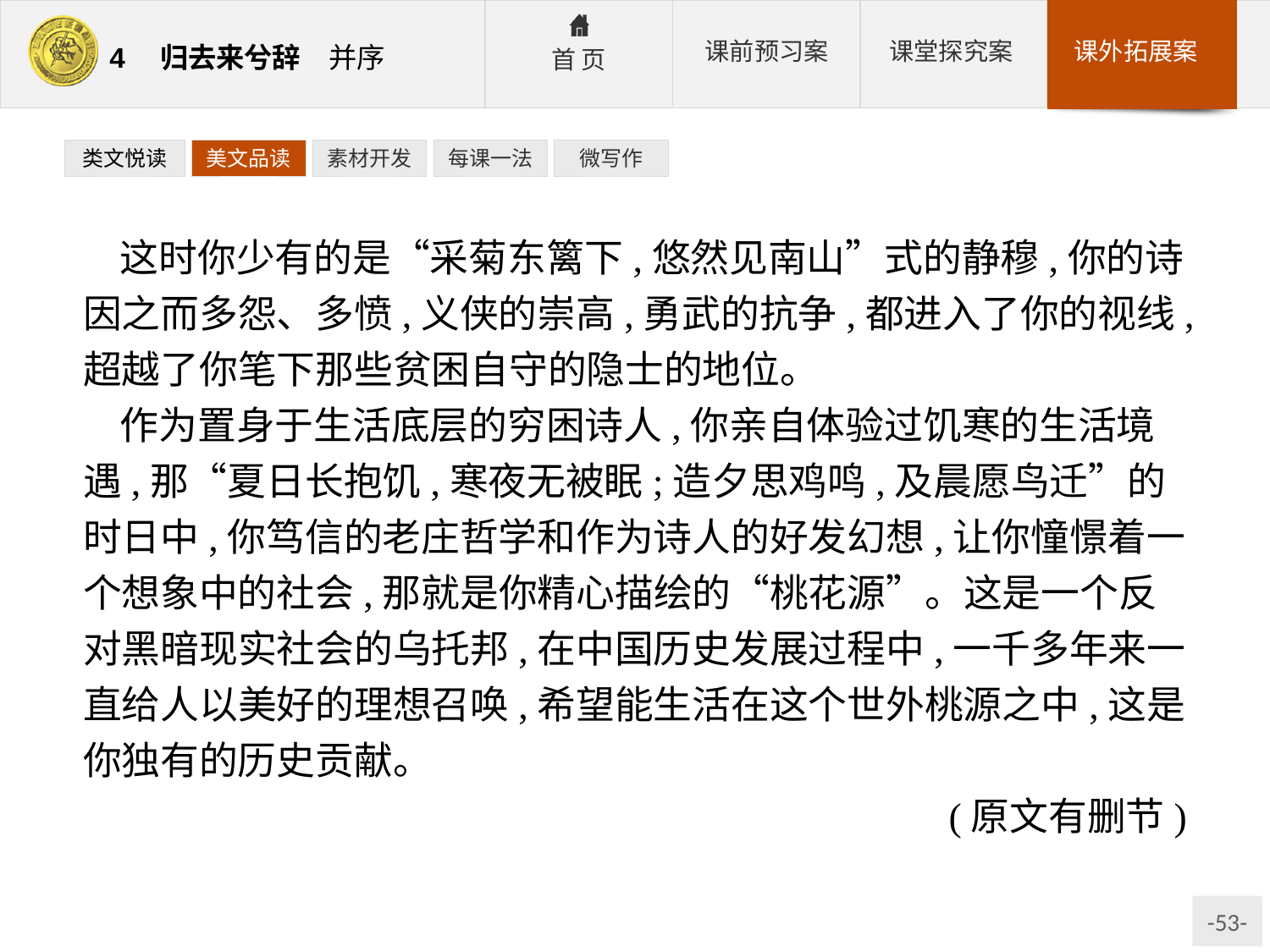

类文悦读
美文品读
素材开发
每课一法
微写作
这时你少有的是“采菊东篱下,悠然见南山”式的静穆,你的诗因之而多怨、多愤,义侠的崇高,勇武的抗争,都进入了你的视线,超越了你笔下那些贫困自守的隐士的地位。
作为置身于生活底层的穷困诗人,你亲自体验过饥寒的生活境遇,那“夏日长抱饥,寒夜无被眠;造夕思鸡鸣,及晨愿鸟迁”的时日中,你笃信的老庄哲学和作为诗人的好发幻想,让你憧憬着一个想象中的社会,那就是你精心描绘的“桃花源”。这是一个反对黑暗现实社会的乌托邦,在中国历史发展过程中,一千多年来一直给人以美好的理想召唤,希望能生活在这个世外桃源之中,这是你独有的历史贡献。
(原文有删节)